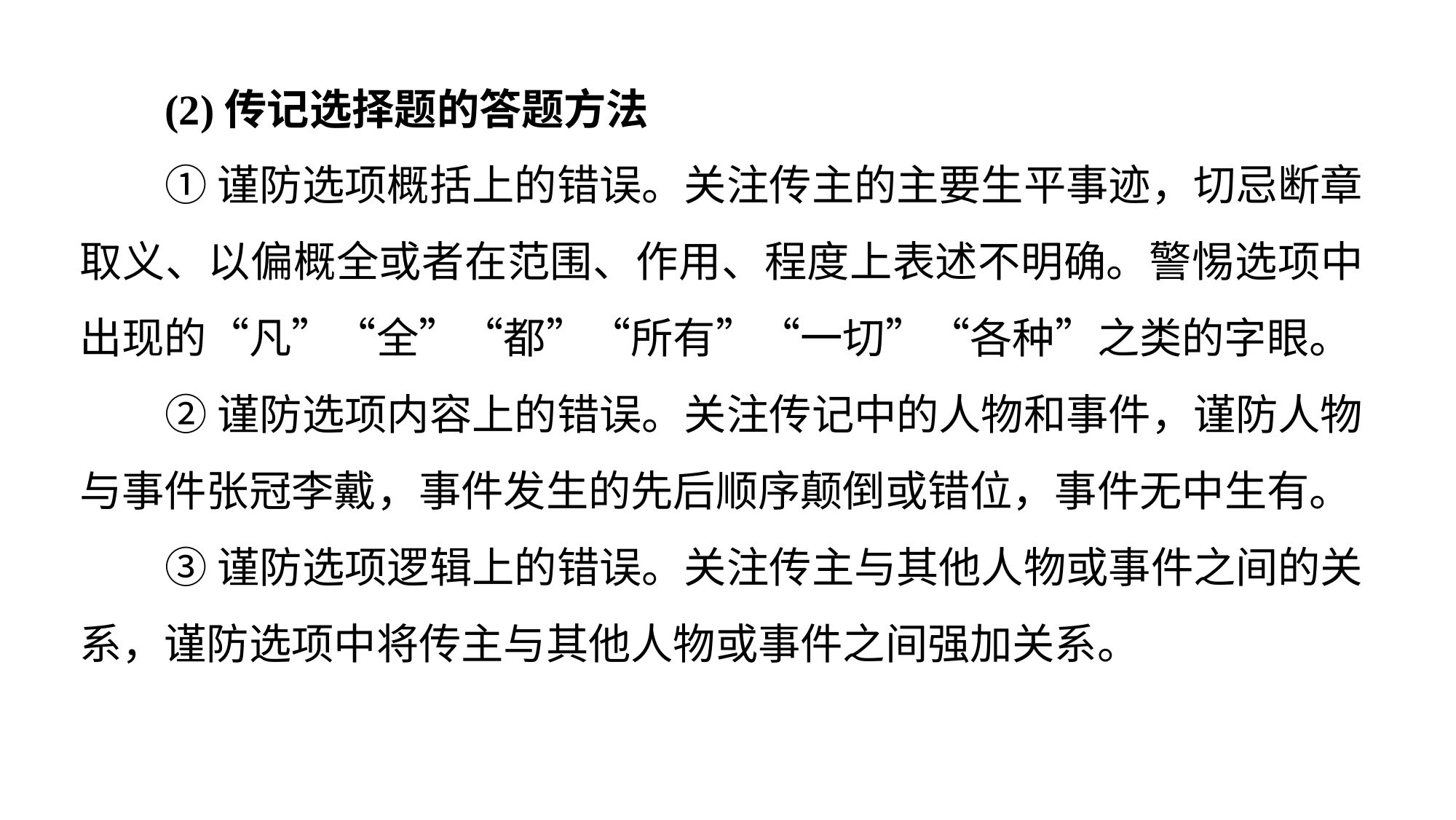

(2)传记选择题的答题方法
①谨防选项概括上的错误。关注传主的主要生平事迹，切忌断章取义、以偏概全或者在范围、作用、程度上表述不明确。警惕选项中出现的“凡”“全”“都”“所有”“一切”“各种”之类的字眼。
②谨防选项内容上的错误。关注传记中的人物和事件，谨防人物与事件张冠李戴，事件发生的先后顺序颠倒或错位，事件无中生有。
③谨防选项逻辑上的错误。关注传主与其他人物或事件之间的关系，谨防选项中将传主与其他人物或事件之间强加关系。